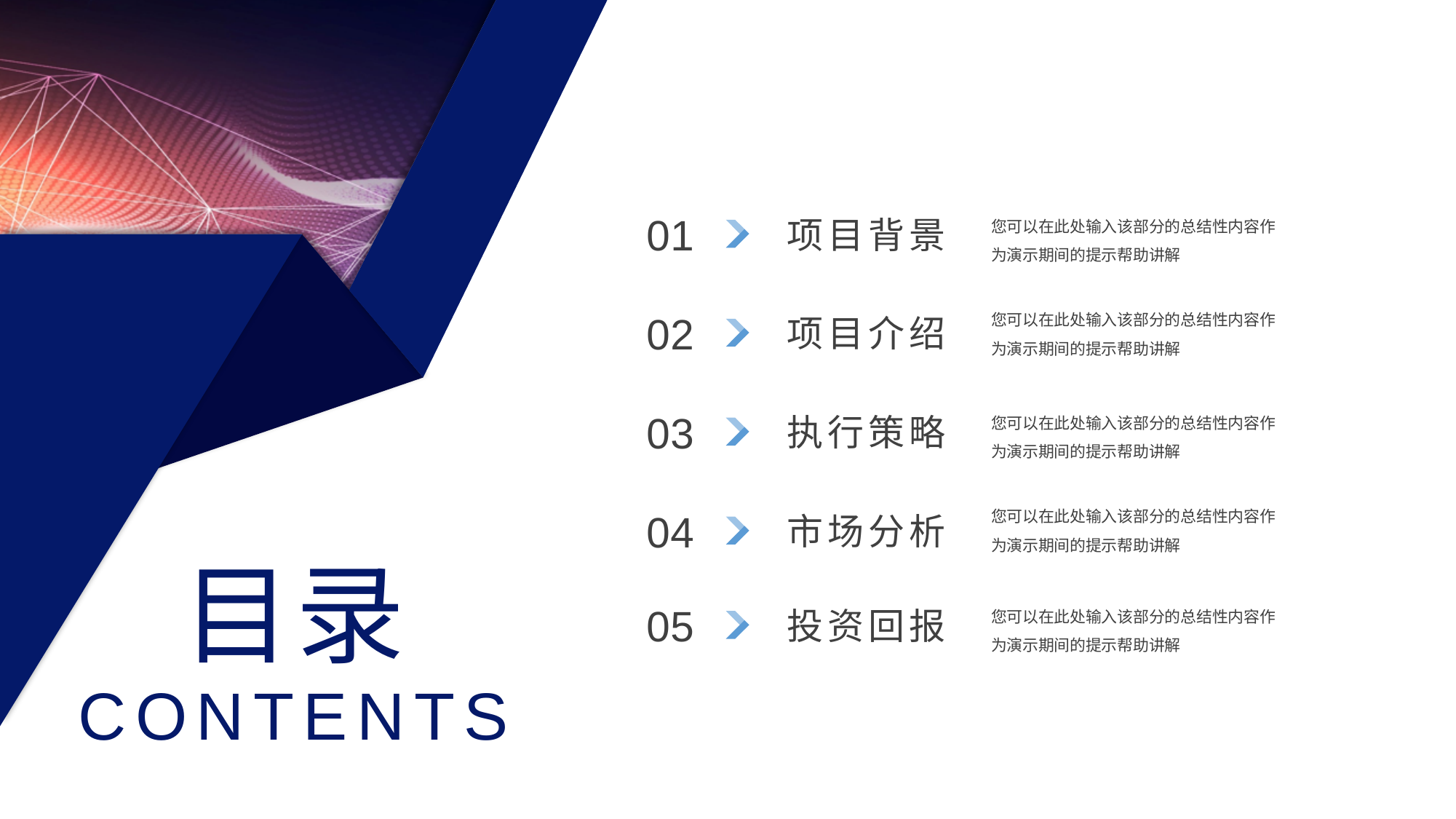

项目背景
0 1
您可以在此处输入该部分的总结性内容作为演示期间的提示帮助讲解

项目介绍
0 2
您可以在此处输入该部分的总结性内容作为演示期间的提示帮助讲解

执行策略
0 3
您可以在此处输入该部分的总结性内容作为演示期间的提示帮助讲解

市场分析
0 4
您可以在此处输入该部分的总结性内容作为演示期间的提示帮助讲解

目录
投资回报
0 5
您可以在此处输入该部分的总结性内容作为演示期间的提示帮助讲解

CONTENTS